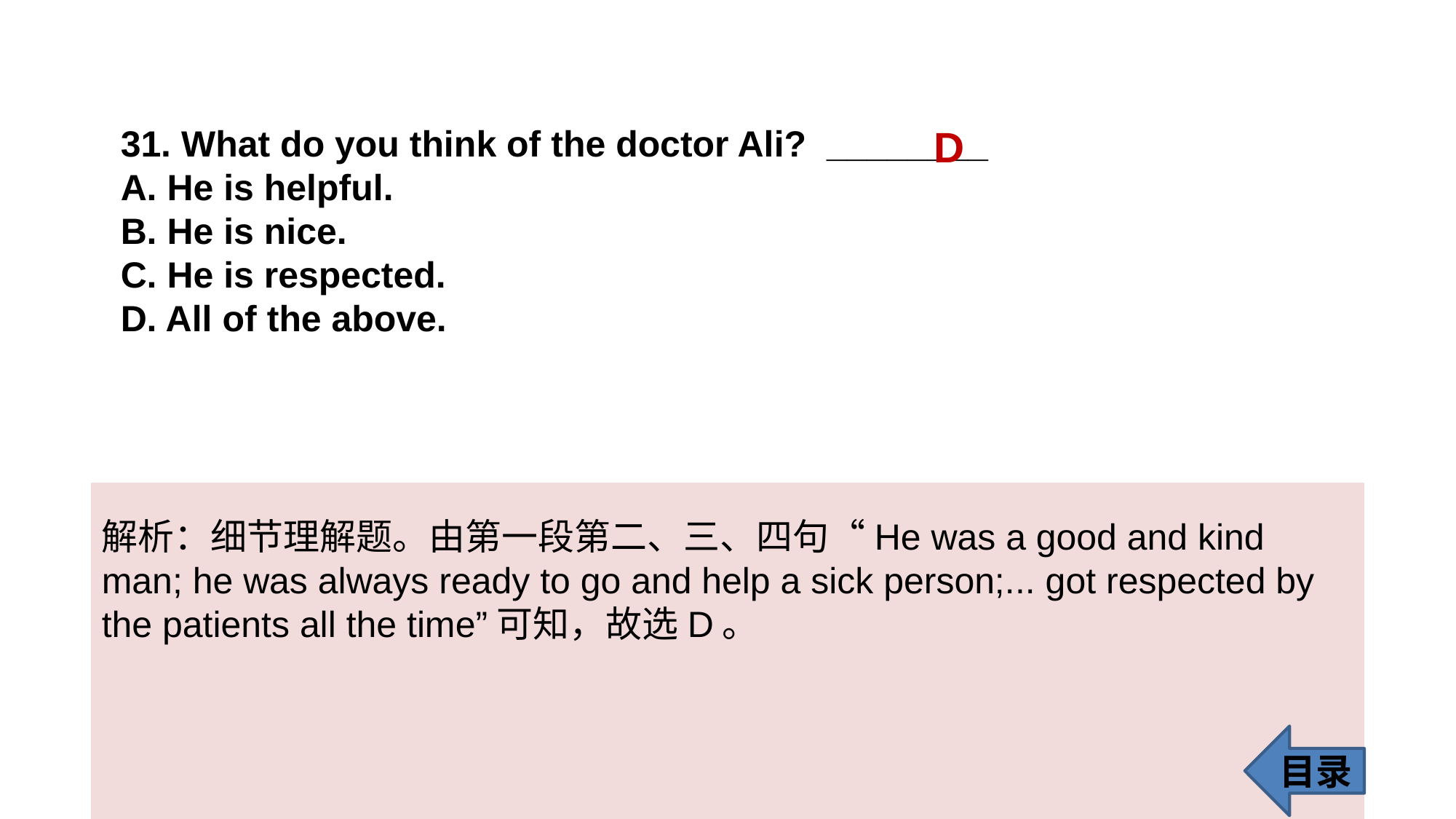

31. What do you think of the doctor Ali?  ________
A. He is helpful.
B. He is nice.
C. He is respected.
D. All of the above.
D

解析：细节理解题。由第一段第二、三、四句“He was a good and kind man; he was always ready to go and help a sick person;... got respected by the patients all the time”可知，故选D。
目录
32